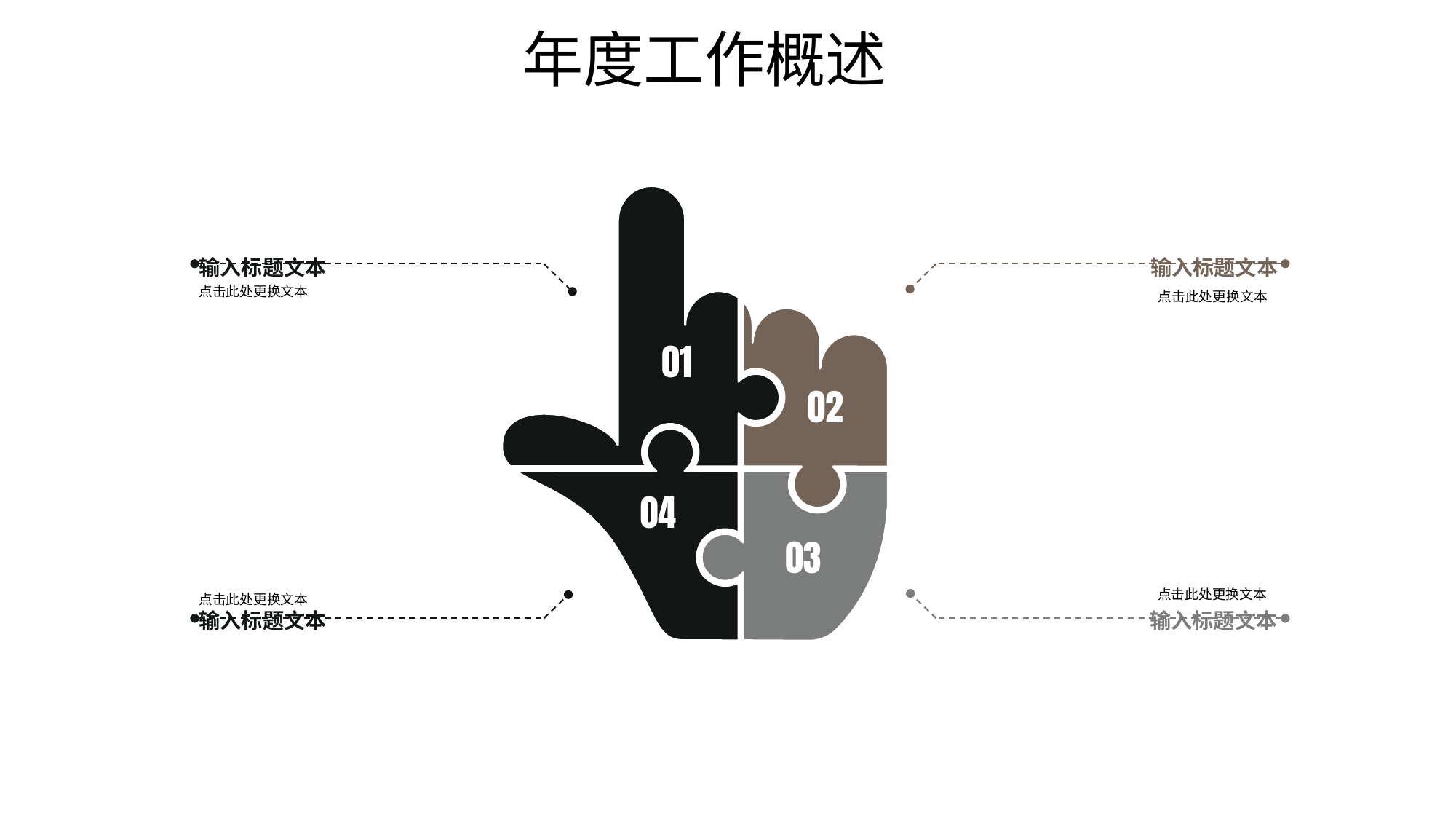

年度工作概述

01
02

04
03
输入标题文本
点击此处更换文本
输入标题文本
点击此处更换文本
点击此处更换文本
输入标题文本
点击此处更换文本
输入标题文本